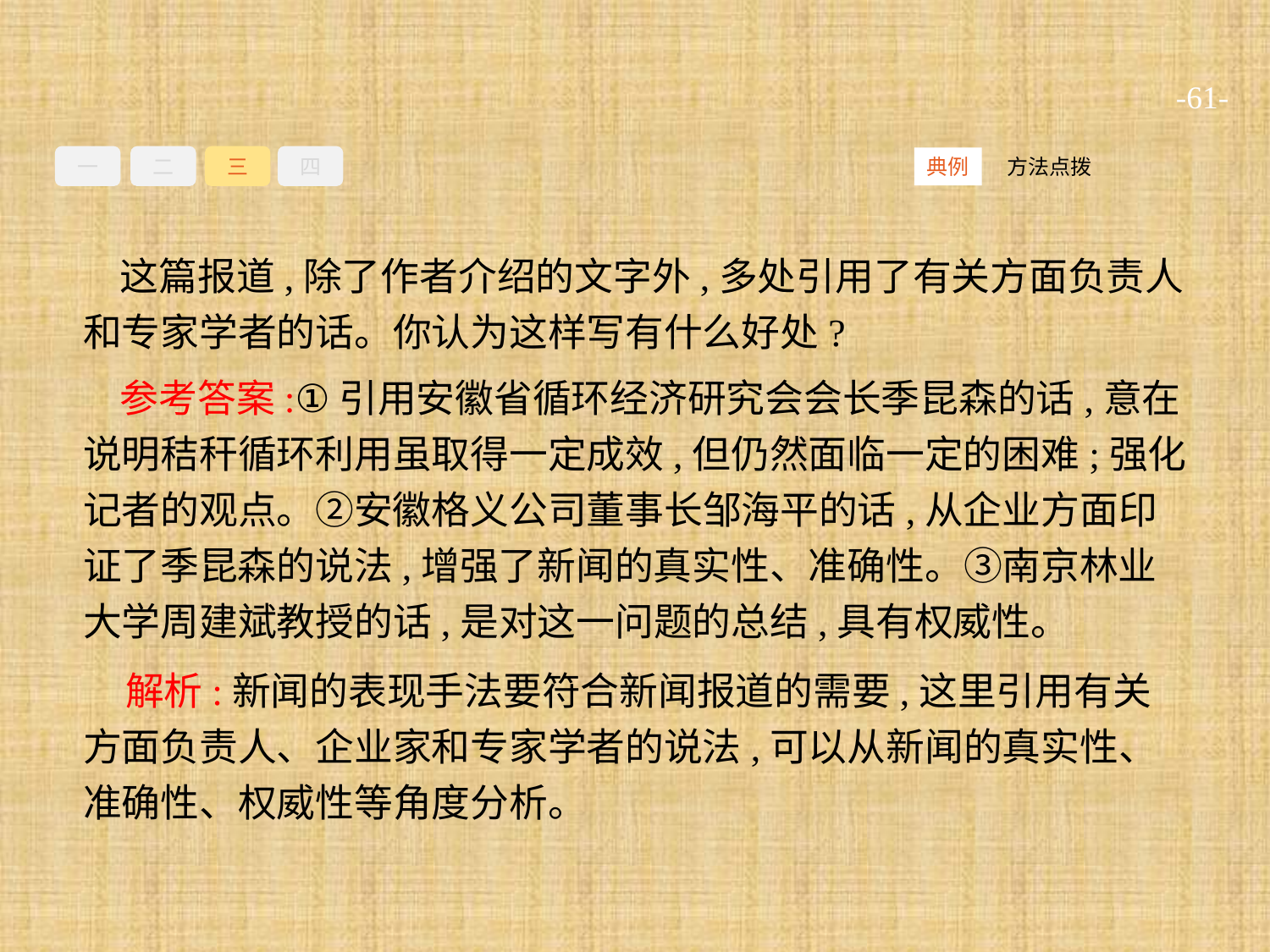

-61-
一
二
三
四
方法点拨
典例
这篇报道,除了作者介绍的文字外,多处引用了有关方面负责人和专家学者的话。你认为这样写有什么好处?
参考答案:①引用安徽省循环经济研究会会长季昆森的话,意在说明秸秆循环利用虽取得一定成效,但仍然面临一定的困难;强化记者的观点。②安徽格义公司董事长邹海平的话,从企业方面印证了季昆森的说法,增强了新闻的真实性、准确性。③南京林业大学周建斌教授的话,是对这一问题的总结,具有权威性。
解析:新闻的表现手法要符合新闻报道的需要,这里引用有关方面负责人、企业家和专家学者的说法,可以从新闻的真实性、准确性、权威性等角度分析。